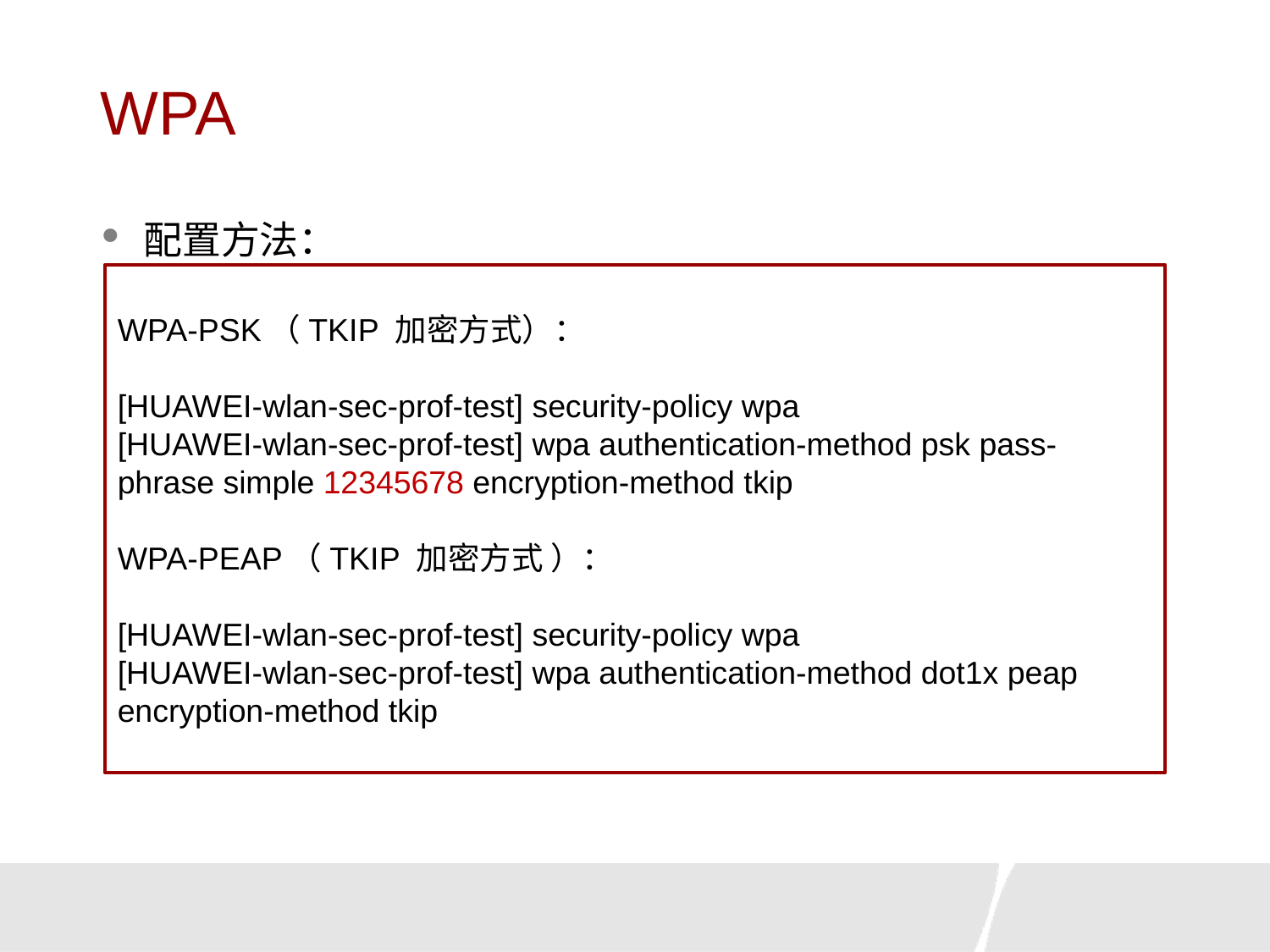

# WPA
配置方法：

WPA-PSK（TKIP 加密方式）：

[HUAWEI-wlan-sec-prof-test] security-policy wpa
[HUAWEI-wlan-sec-prof-test] wpa authentication-method psk pass-phrase simple 12345678 encryption-method tkip

WPA-PEAP（TKIP 加密方式 ）：

[HUAWEI-wlan-sec-prof-test] security-policy wpa
[HUAWEI-wlan-sec-prof-test] wpa authentication-method dot1x peap encryption-method tkip